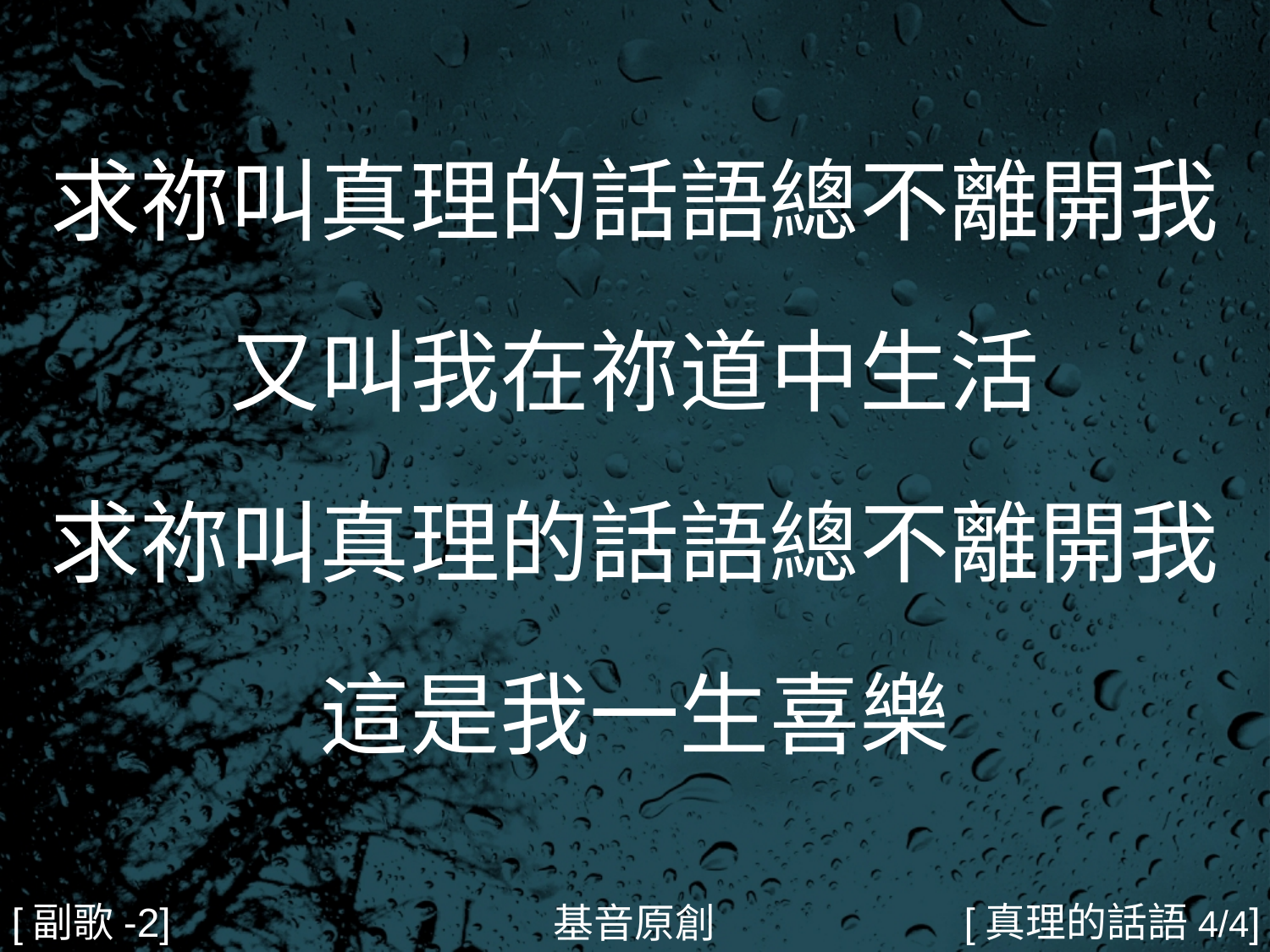

求祢叫真理的話語總不離開我

又叫我在祢道中生活

求祢叫真理的話語總不離開我

這是我一生喜樂
#

[副歌-2]
[真理的話語4/4]
基音原創